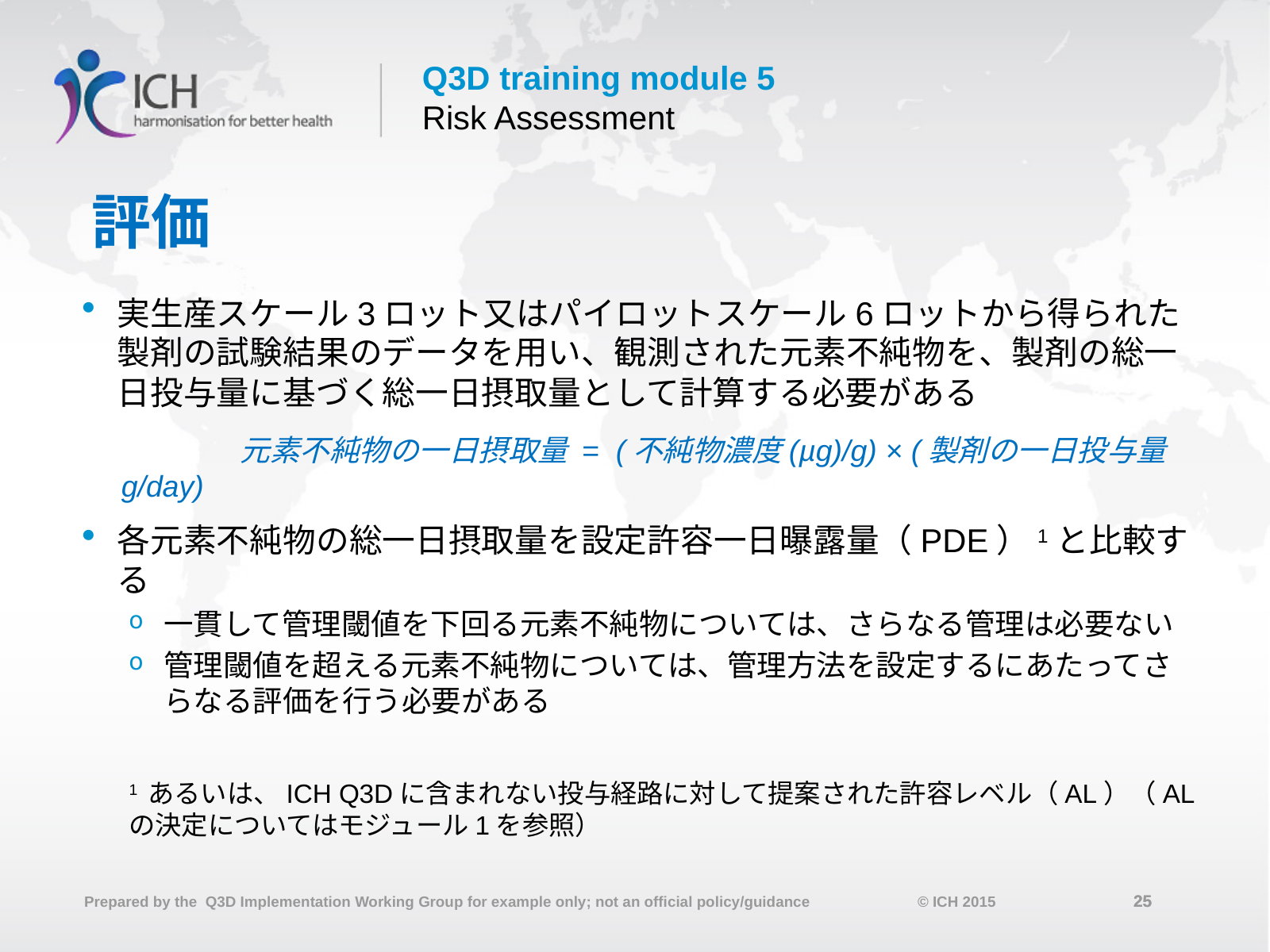

# 評価
実生産スケール3ロット又はパイロットスケール6ロットから得られた製剤の試験結果のデータを用い、観測された元素不純物を、製剤の総一日投与量に基づく総一日摂取量として計算する必要がある
		元素不純物の一日摂取量 =  (不純物濃度(µg)/g) × (製剤の一日投与量 g/day)
各元素不純物の総一日摂取量を設定許容一日曝露量（PDE）1と比較する
一貫して管理閾値を下回る元素不純物については、さらなる管理は必要ない
管理閾値を超える元素不純物については、管理方法を設定するにあたってさらなる評価を行う必要がある

1 あるいは、ICH Q3Dに含まれない投与経路に対して提案された許容レベル（AL）（ALの決定についてはモジュール1を参照）